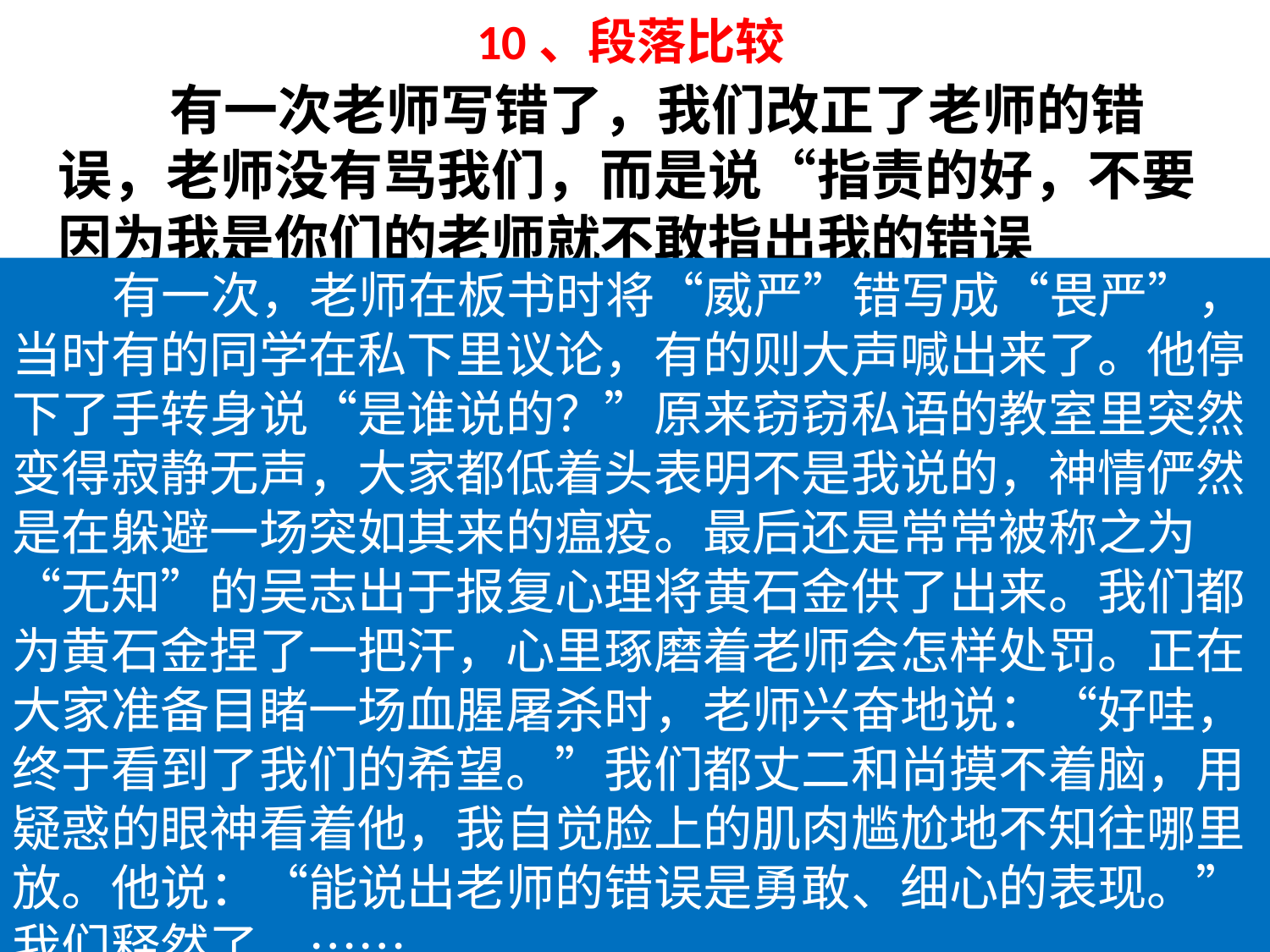

# 10、段落比较
            有一次老师写错了，我们改正了老师的错误，老师没有骂我们，而是说“指责的好，不要因为我是你们的老师就不敢指出我的错误
        有一次，老师在板书时将“威严”错写成“畏严”，当时有的同学在私下里议论，有的则大声喊出来了。他停下了手转身说“是谁说的？”原来窃窃私语的教室里突然变得寂静无声，大家都低着头表明不是我说的，神情俨然是在躲避一场突如其来的瘟疫。最后还是常常被称之为“无知”的吴志出于报复心理将黄石金供了出来。我们都为黄石金捏了一把汗，心里琢磨着老师会怎样处罚。正在大家准备目睹一场血腥屠杀时，老师兴奋地说：“好哇，终于看到了我们的希望。”我们都丈二和尚摸不着脑，用疑惑的眼神看着他，我自觉脸上的肌肉尴尬地不知往哪里放。他说：“能说出老师的错误是勇敢、细心的表现。”我们释然了。……